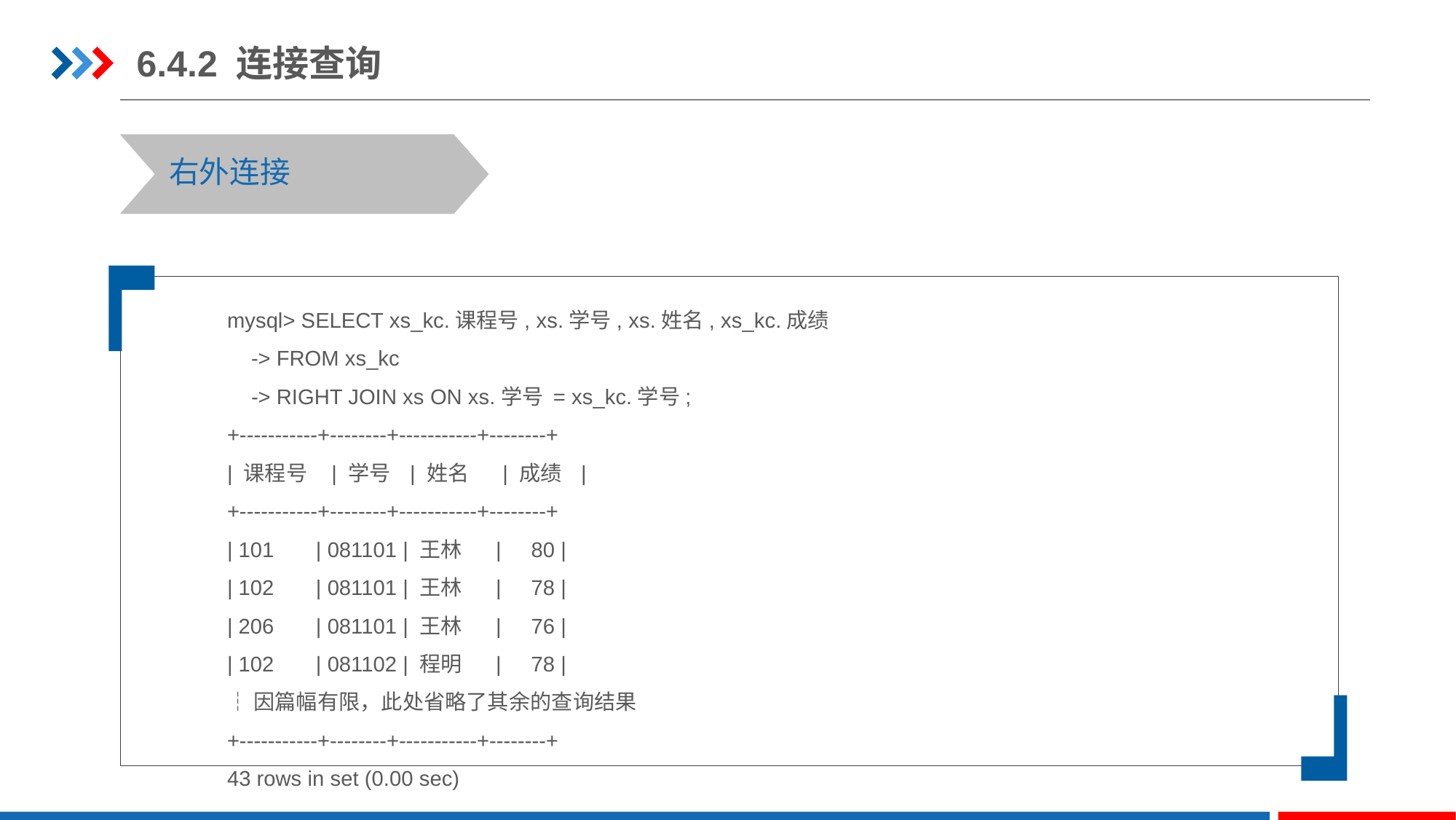

6.4.2 连接查询

右外连接

mysql> SELECT xs_kc.课程号, xs.学号, xs.姓名, xs_kc.成绩
    -> FROM xs_kc
    -> RIGHT JOIN xs ON xs.学号 = xs_kc.学号;
+-----------+--------+-----------+--------+
| 课程号    | 学号   | 姓名      | 成绩   |
+-----------+--------+-----------+--------+
| 101       | 081101 | 王林      |     80 |
| 102       | 081101 | 王林      |     78 |
| 206       | 081101 | 王林      |     76 |
| 102       | 081102 | 程明      |     78 |
┆因篇幅有限，此处省略了其余的查询结果
+-----------+--------+-----------+--------+
43 rows in set (0.00 sec)